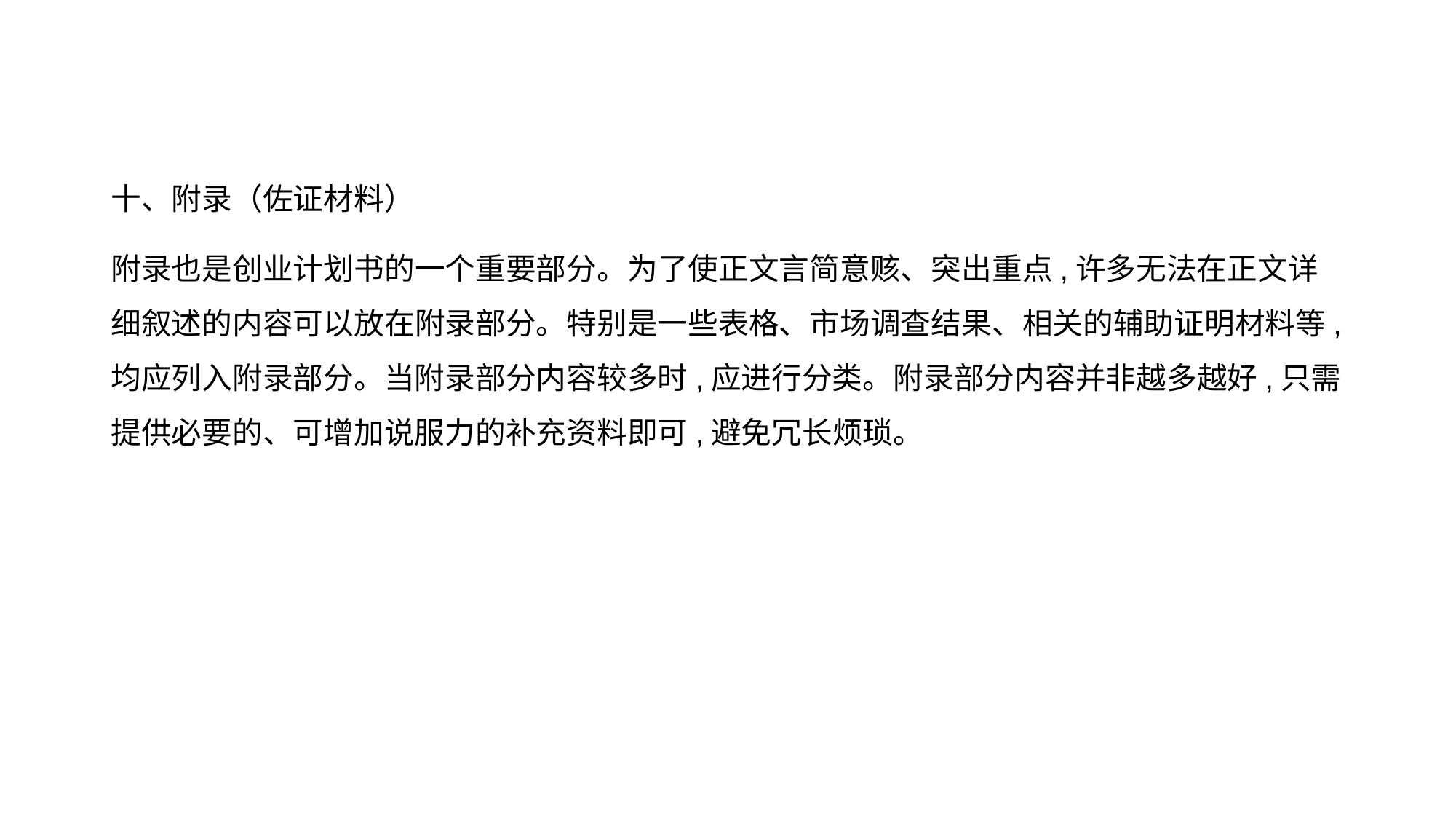

十、附录（佐证材料）
附录也是创业计划书的一个重要部分。为了使正文言简意赅、突出重点,许多无法在正文详细叙述的内容可以放在附录部分。特别是一些表格、市场调查结果、相关的辅助证明材料等,均应列入附录部分。当附录部分内容较多时,应进行分类。附录部分内容并非越多越好,只需提供必要的、可增加说服力的补充资料即可,避免冗长烦琐。